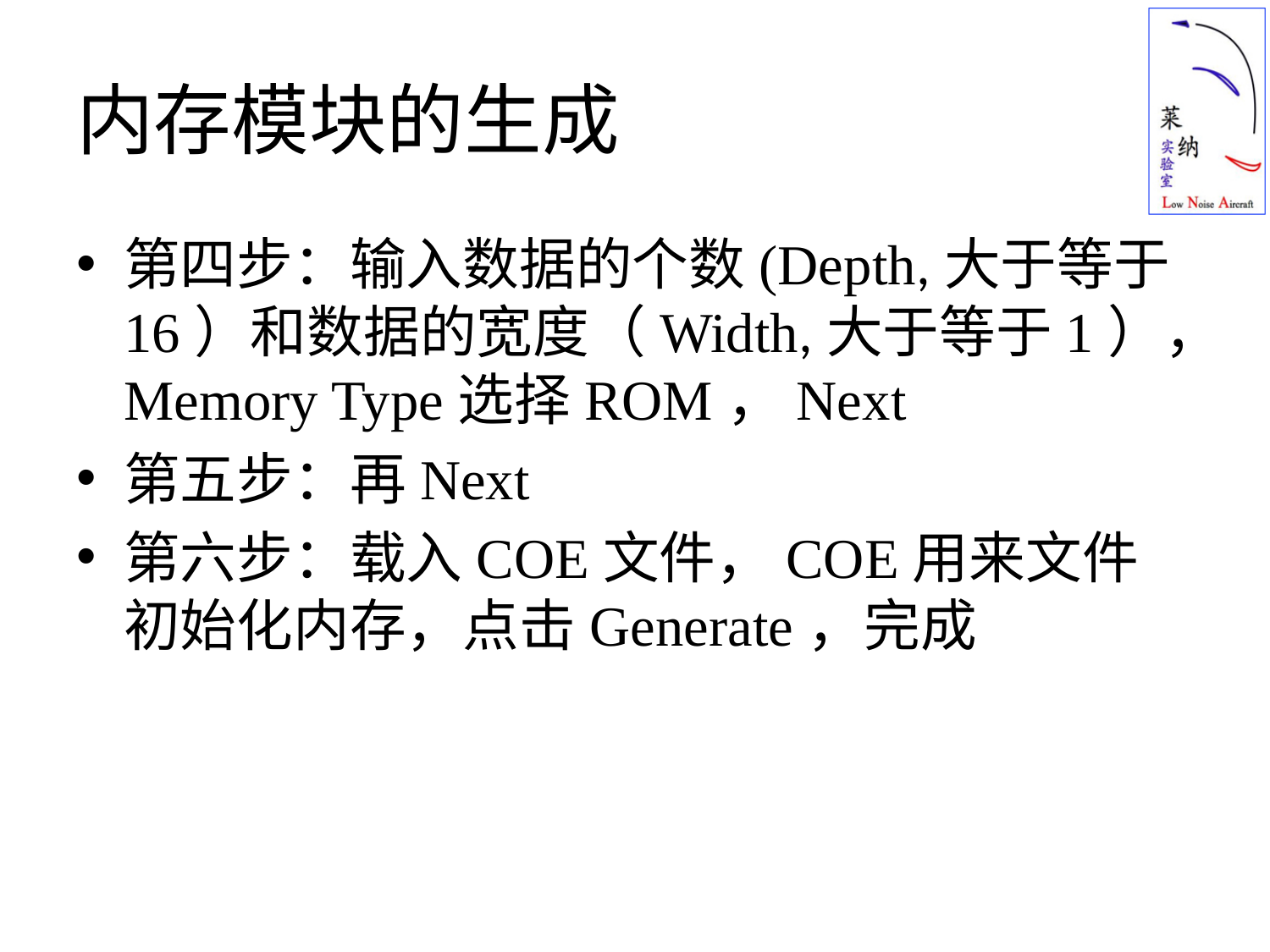

# 内存模块的生成
第四步：输入数据的个数(Depth,大于等于16）和数据的宽度（Width,大于等于1），Memory Type选择ROM，Next
第五步：再Next
第六步：载入COE文件，COE用来文件初始化内存，点击Generate，完成